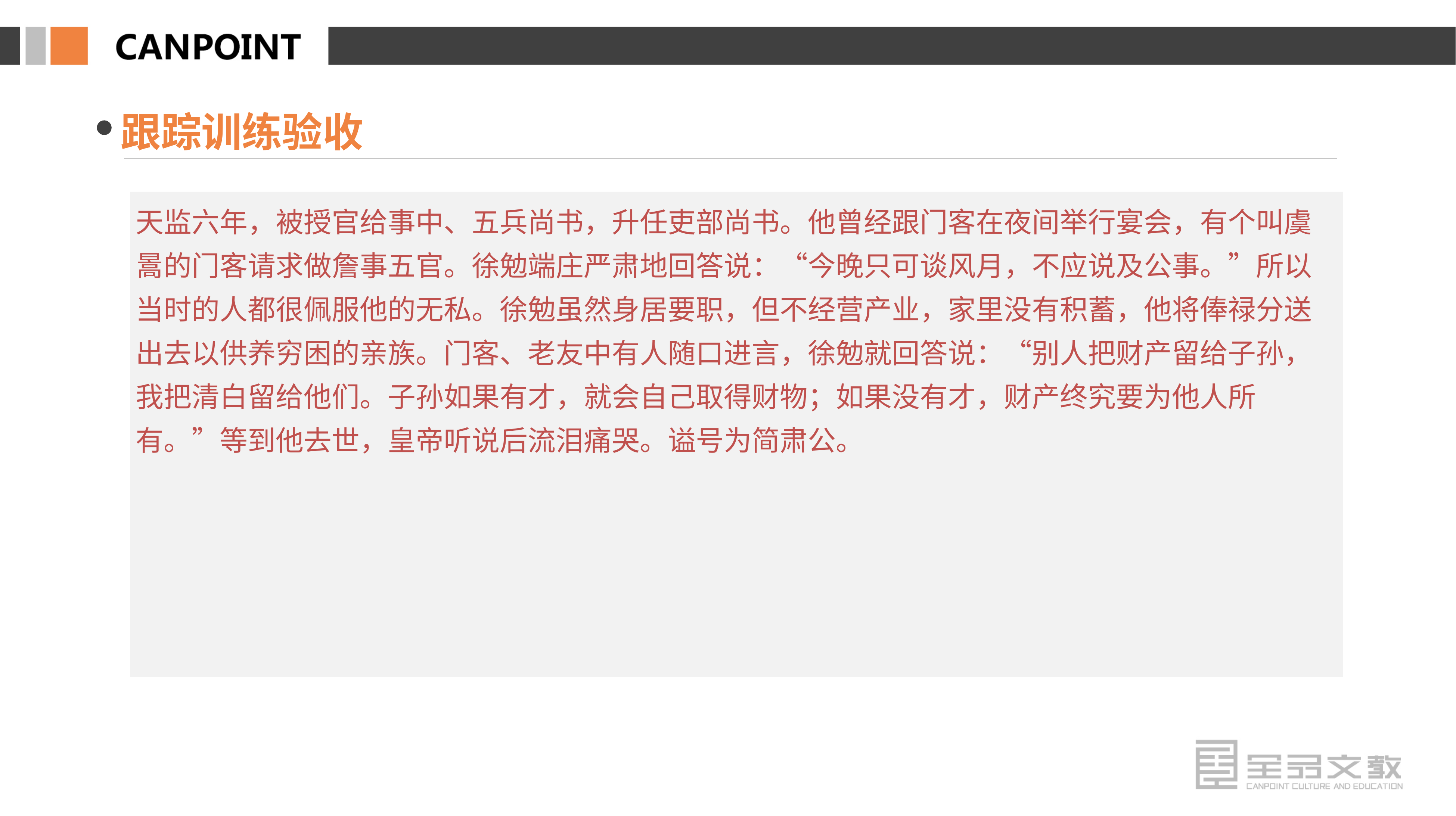

跟踪训练验收

天监六年，被授官给事中、五兵尚书，升任吏部尚书。他曾经跟门客在夜间举行宴会，有个叫虞暠的门客请求做詹事五官。徐勉端庄严肃地回答说：“今晚只可谈风月，不应说及公事。”所以当时的人都很佩服他的无私。徐勉虽然身居要职，但不经营产业，家里没有积蓄，他将俸禄分送出去以供养穷困的亲族。门客、老友中有人随口进言，徐勉就回答说：“别人把财产留给子孙，我把清白留给他们。子孙如果有才，就会自己取得财物；如果没有才，财产终究要为他人所有。”等到他去世，皇帝听说后流泪痛哭。谥号为简肃公。